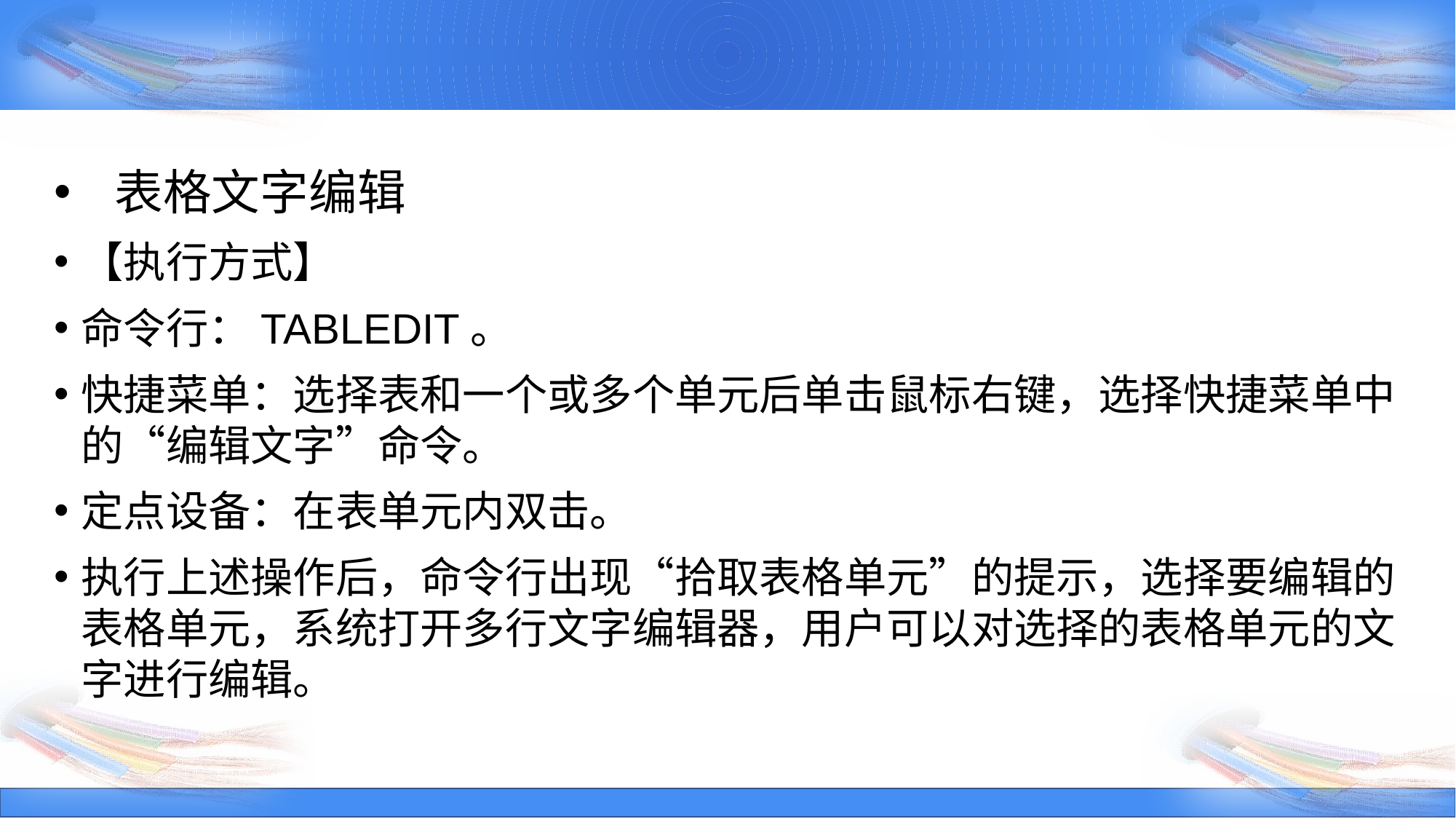

表格文字编辑
【执行方式】
命令行：TABLEDIT。
快捷菜单：选择表和一个或多个单元后单击鼠标右键，选择快捷菜单中的“编辑文字”命令。
定点设备：在表单元内双击。
执行上述操作后，命令行出现“拾取表格单元”的提示，选择要编辑的表格单元，系统打开多行文字编辑器，用户可以对选择的表格单元的文字进行编辑。